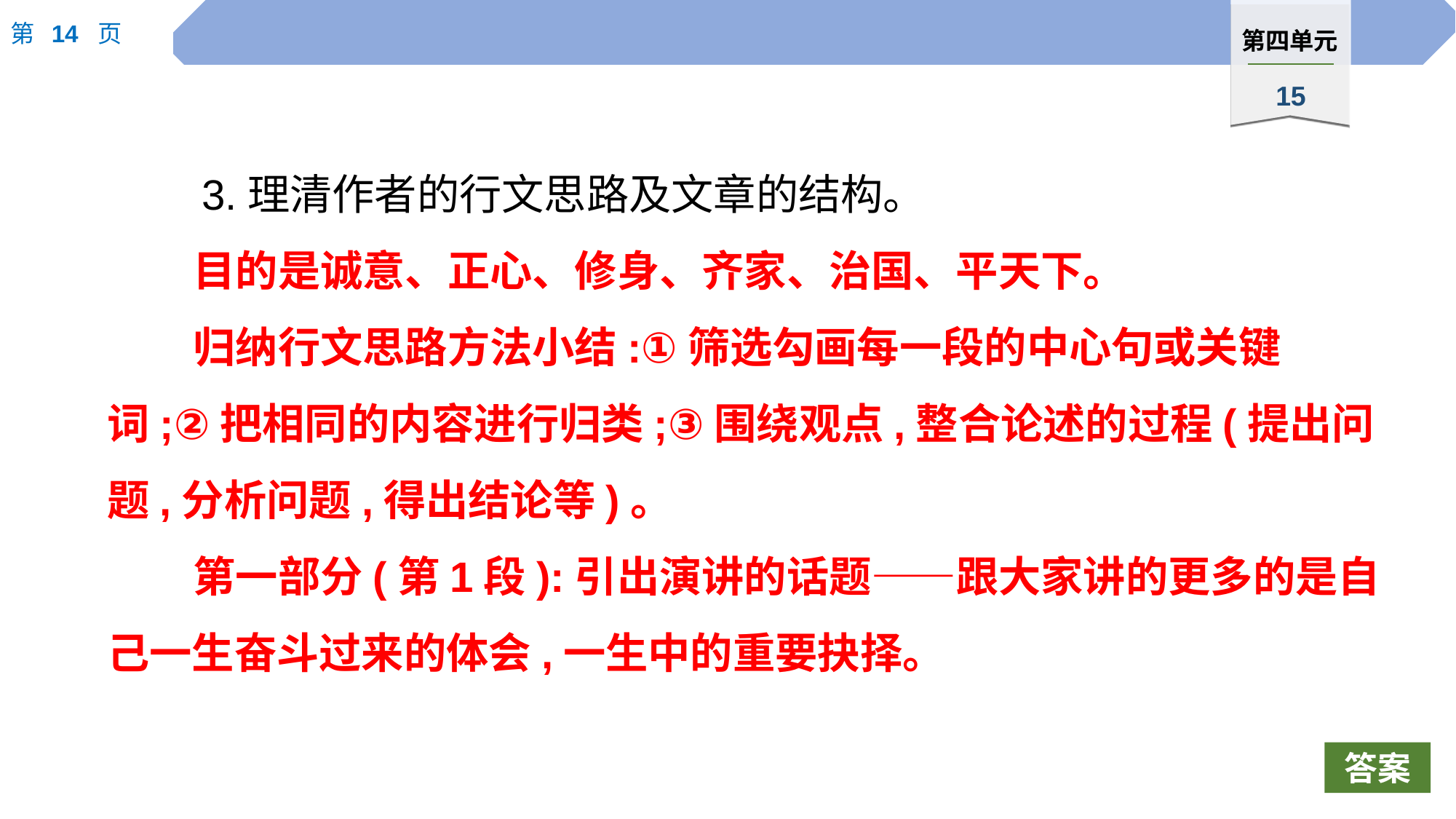

3.理清作者的行文思路及文章的结构。
目的是诚意、正心、修身、齐家、治国、平天下。
归纳行文思路方法小结:①筛选勾画每一段的中心句或关键词;②把相同的内容进行归类;③围绕观点,整合论述的过程(提出问题,分析问题,得出结论等)。
第一部分(第1段):引出演讲的话题——跟大家讲的更多的是自己一生奋斗过来的体会,一生中的重要抉择。
答案